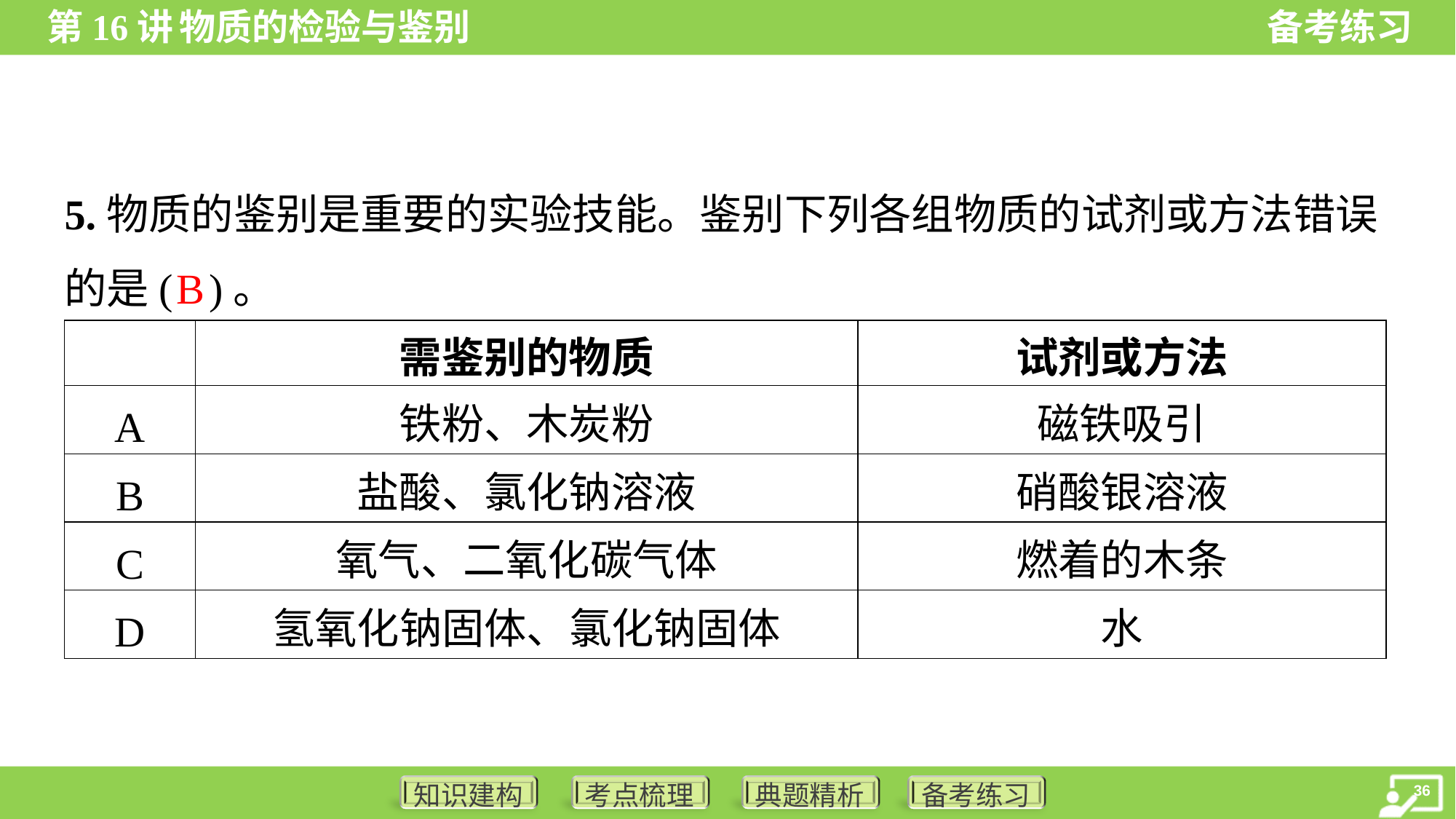

5.物质的鉴别是重要的实验技能。鉴别下列各组物质的试剂或方法错误
的是(   )。
B
|  | 需鉴别的物质 | 试剂或方法 |
| --- | --- | --- |
| A | 铁粉、木炭粉 | 磁铁吸引 |
| B | 盐酸、氯化钠溶液 | 硝酸银溶液 |
| C | 氧气、二氧化碳气体 | 燃着的木条 |
| D | 氢氧化钠固体、氯化钠固体 | 水 |